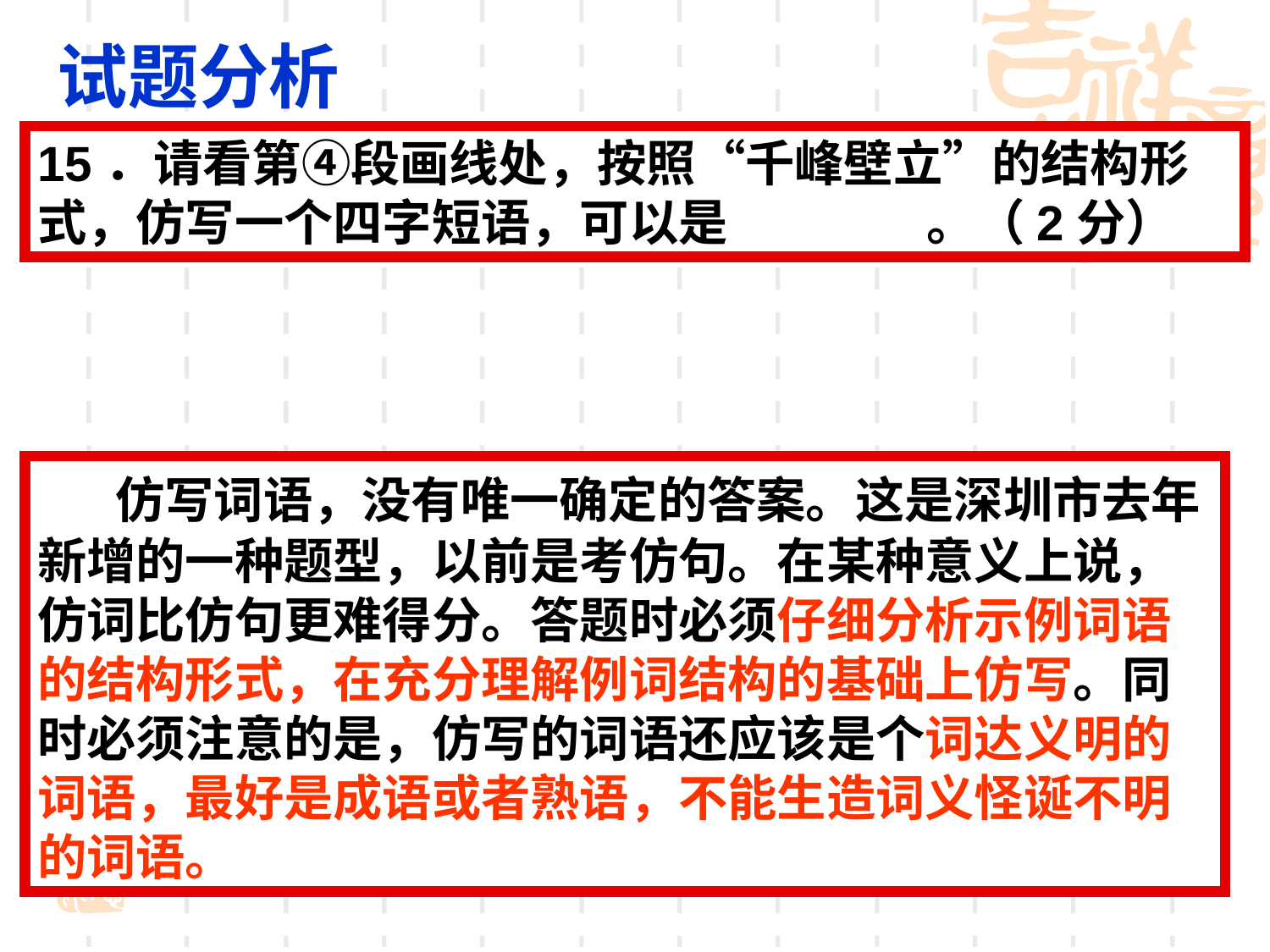

试题分析
15．请看第④段画线处，按照“千峰壁立”的结构形式，仿写一个四字短语，可以是		。（2分）
     仿写词语，没有唯一确定的答案。这是深圳市去年新增的一种题型，以前是考仿句。在某种意义上说，仿词比仿句更难得分。答题时必须仔细分析示例词语的结构形式，在充分理解例词结构的基础上仿写。同时必须注意的是，仿写的词语还应该是个词达义明的词语，最好是成语或者熟语，不能生造词义怪诞不明的词语。